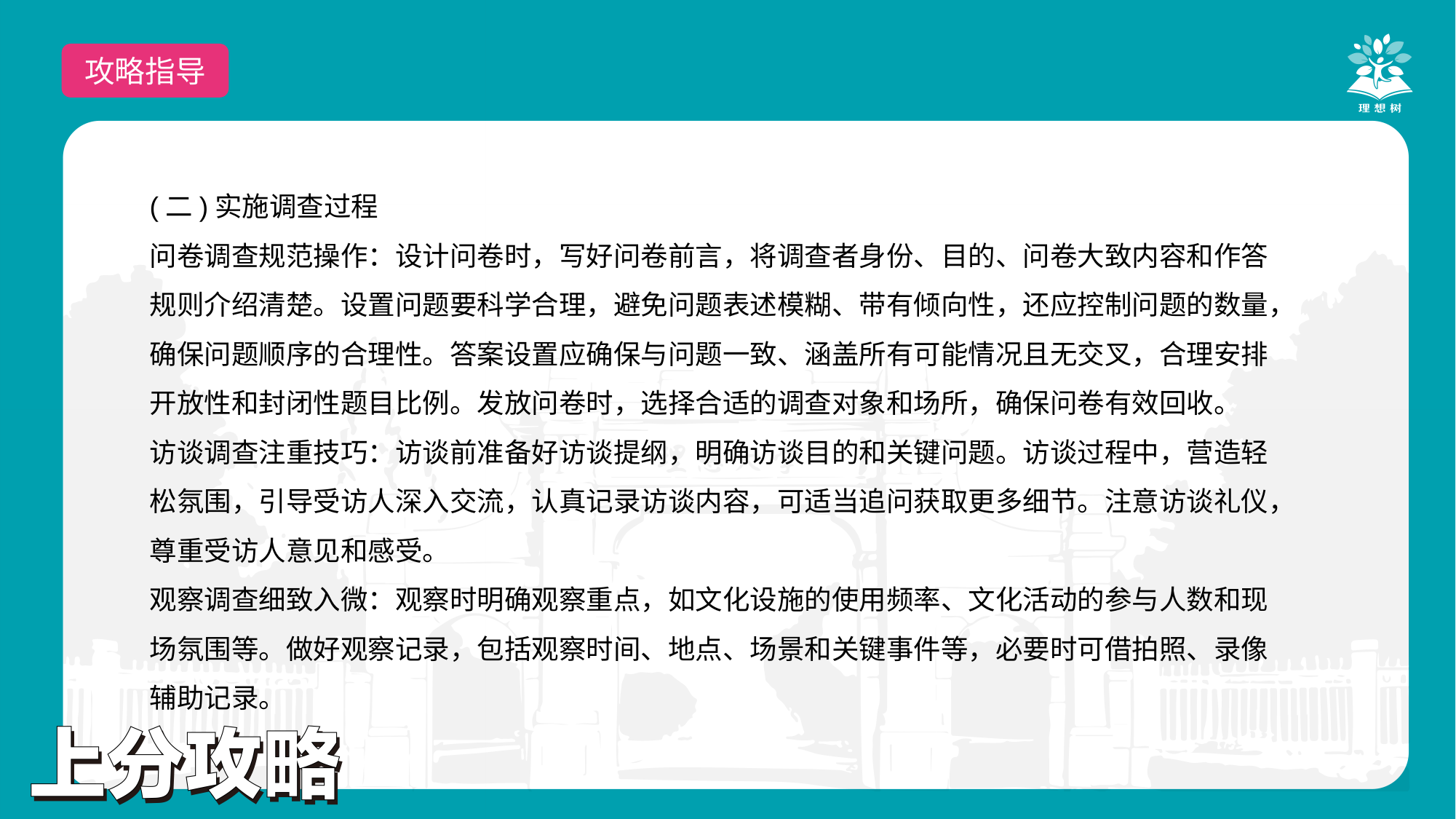

攻略指导
(二)实施调查过程
问卷调查规范操作：设计问卷时，写好问卷前言，将调查者身份、目的、问卷大致内容和作答规则介绍清楚。设置问题要科学合理，避免问题表述模糊、带有倾向性，还应控制问题的数量，确保问题顺序的合理性。答案设置应确保与问题一致、涵盖所有可能情况且无交叉，合理安排开放性和封闭性题目比例。发放问卷时，选择合适的调查对象和场所，确保问卷有效回收。
访谈调查注重技巧：访谈前准备好访谈提纲，明确访谈目的和关键问题。访谈过程中，营造轻松氛围，引导受访人深入交流，认真记录访谈内容，可适当追问获取更多细节。注意访谈礼仪，尊重受访人意见和感受。
观察调查细致入微：观察时明确观察重点，如文化设施的使用频率、文化活动的参与人数和现场氛围等。做好观察记录，包括观察时间、地点、场景和关键事件等，必要时可借拍照、录像辅助记录。